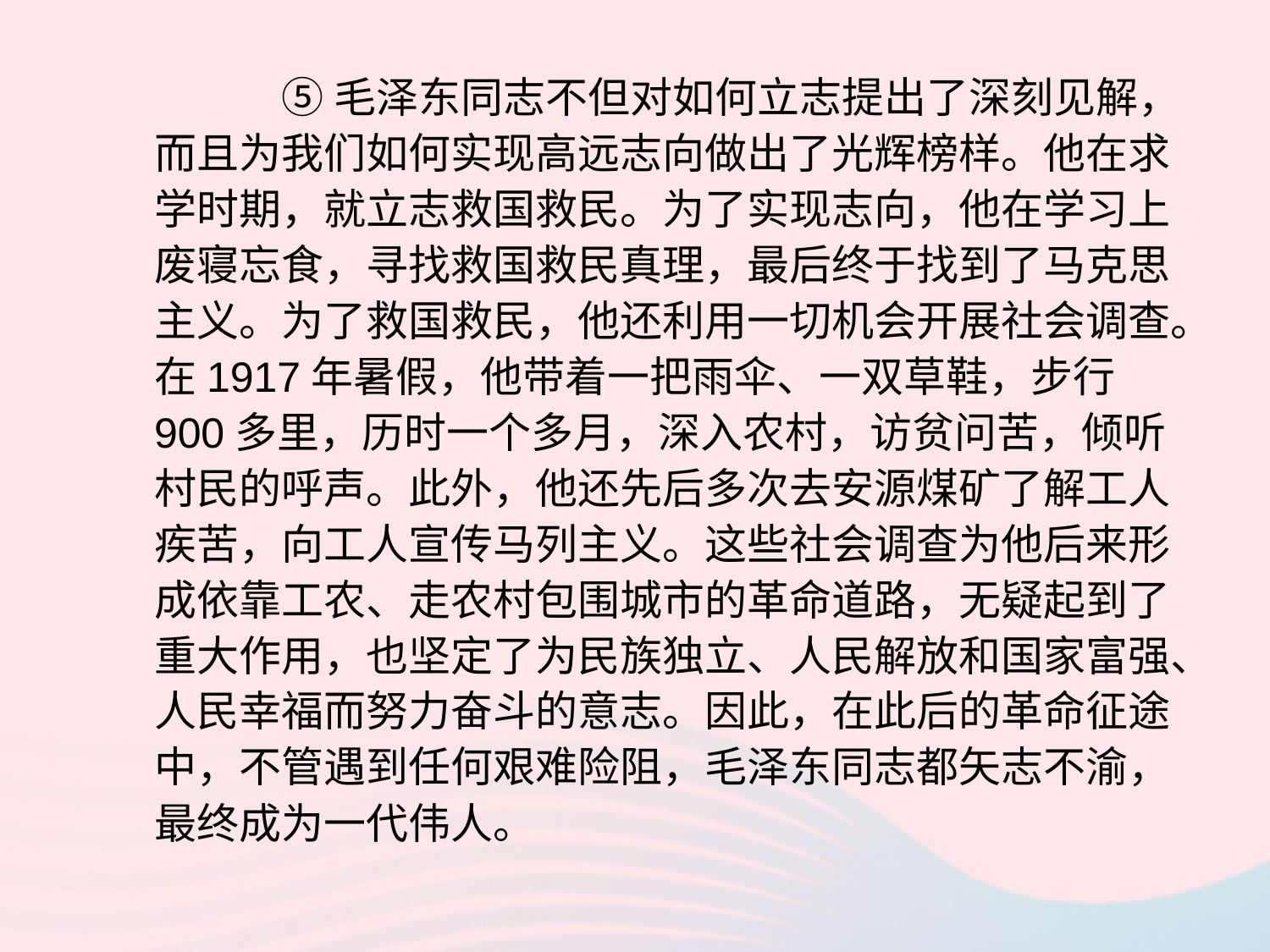

⑤毛泽东同志不但对如何立志提出了深刻见解，而且为我们如何实现高远志向做出了光辉榜样。他在求学时期，就立志救国救民。为了实现志向，他在学习上废寝忘食，寻找救国救民真理，最后终于找到了马克思主义。为了救国救民，他还利用一切机会开展社会调查。在1917年暑假，他带着一把雨伞、一双草鞋，步行900多里，历时一个多月，深入农村，访贫问苦，倾听村民的呼声。此外，他还先后多次去安源煤矿了解工人疾苦，向工人宣传马列主义。这些社会调查为他后来形成依靠工农、走农村包围城市的革命道路，无疑起到了重大作用，也坚定了为民族独立、人民解放和国家富强、人民幸福而努力奋斗的意志。因此，在此后的革命征途中，不管遇到任何艰难险阻，毛泽东同志都矢志不渝，最终成为一代伟人。